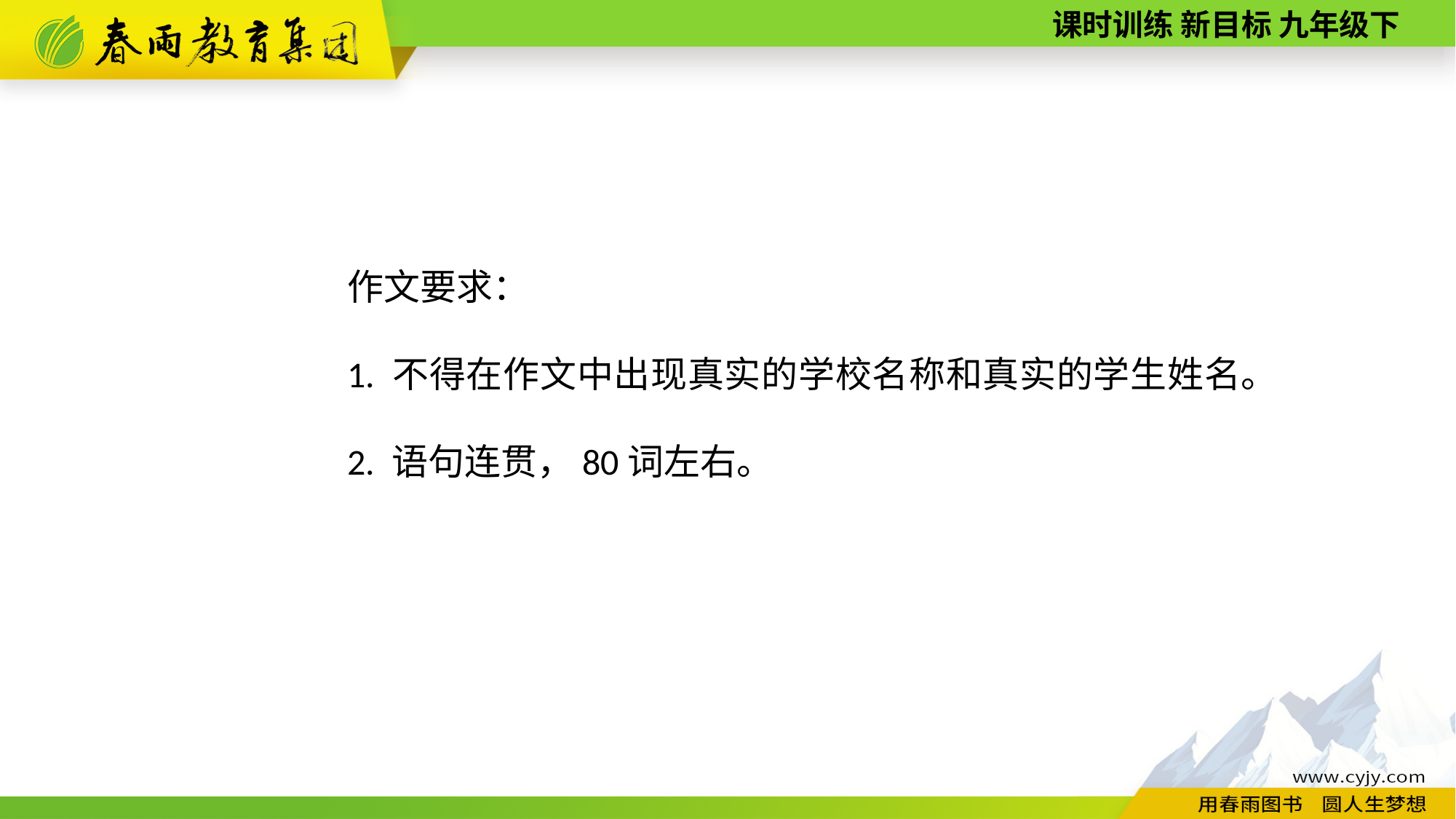

作文要求：
1. 不得在作文中出现真实的学校名称和真实的学生姓名。
2. 语句连贯，80词左右。